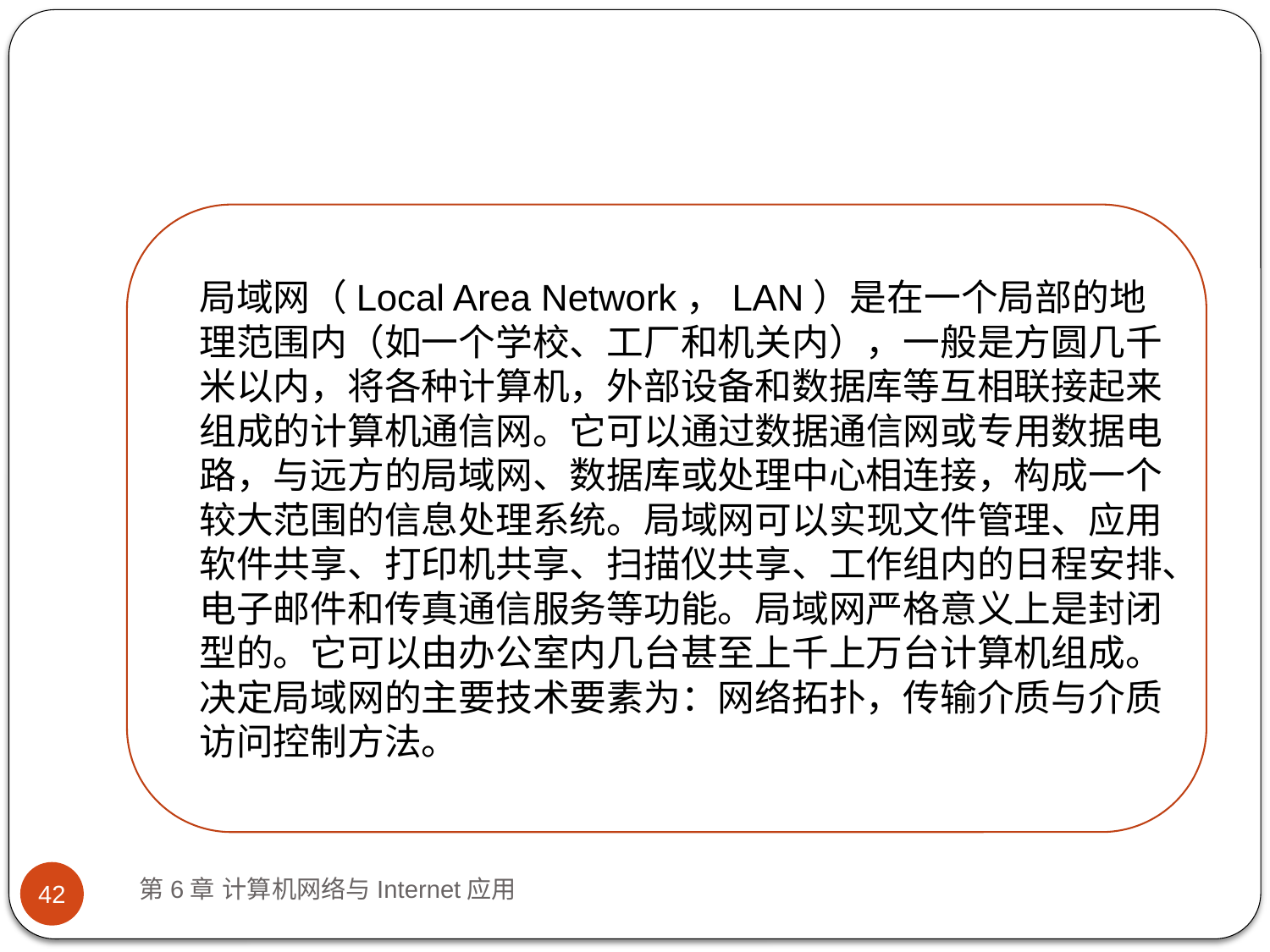

局域网（Local Area Network，LAN）是在一个局部的地理范围内（如一个学校、工厂和机关内），一般是方圆几千米以内，将各种计算机，外部设备和数据库等互相联接起来组成的计算机通信网。它可以通过数据通信网或专用数据电路，与远方的局域网、数据库或处理中心相连接，构成一个较大范围的信息处理系统。局域网可以实现文件管理、应用软件共享、打印机共享、扫描仪共享、工作组内的日程安排、电子邮件和传真通信服务等功能。局域网严格意义上是封闭型的。它可以由办公室内几台甚至上千上万台计算机组成。决定局域网的主要技术要素为：网络拓扑，传输介质与介质访问控制方法。
第6章 计算机网络与Internet应用
42